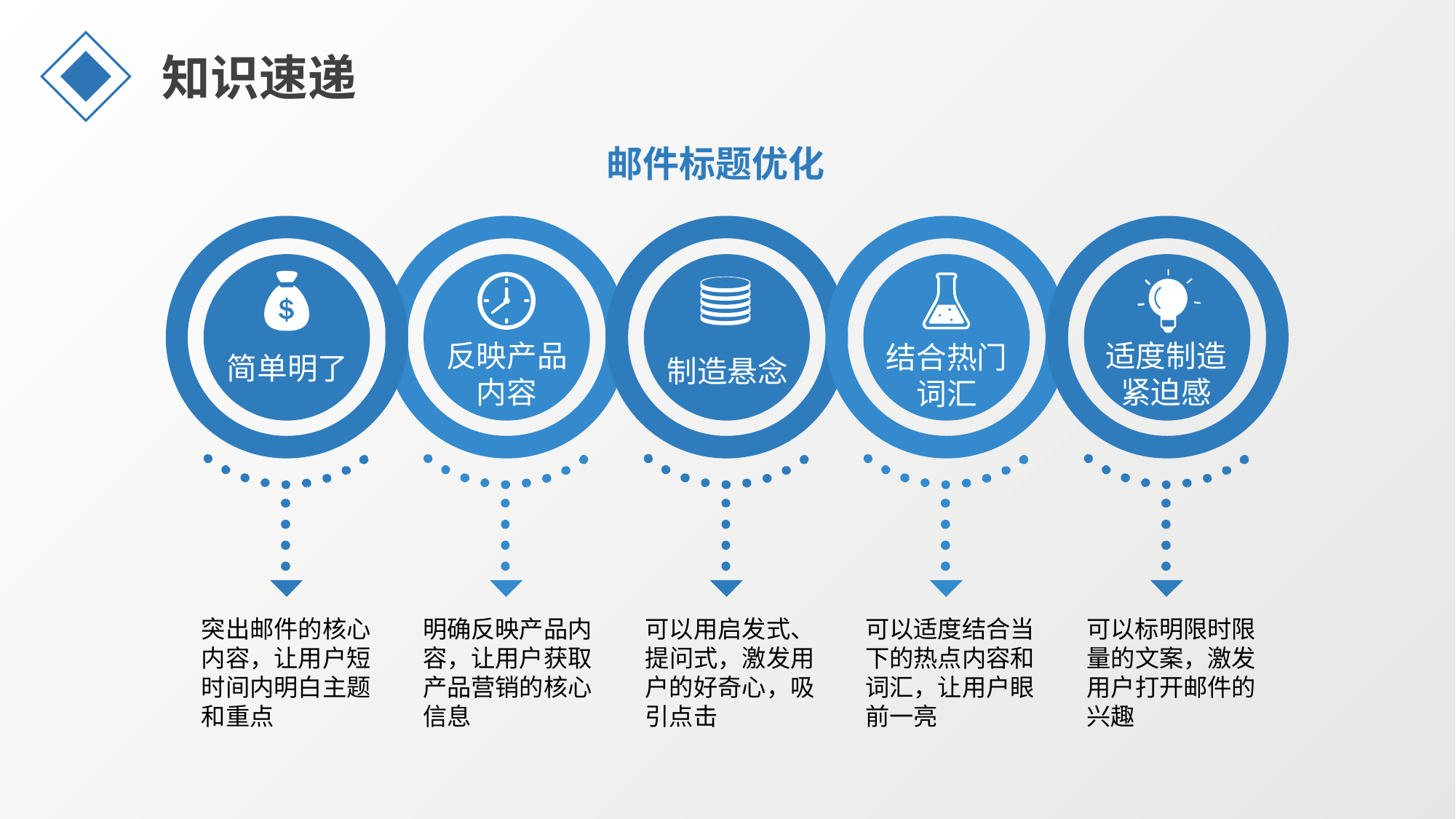

知识速递
邮件标题优化

反映产品
内容
适度制造
紧迫感
结合热门
词汇
简单明了
制造悬念

突出邮件的核心内容，让用户短时间内明白主题和重点
明确反映产品内容，让用户获取产品营销的核心信息
可以用启发式、提问式，激发用户的好奇心，吸引点击
可以适度结合当下的热点内容和词汇，让用户眼前一亮
可以标明限时限量的文案，激发用户打开邮件的兴趣